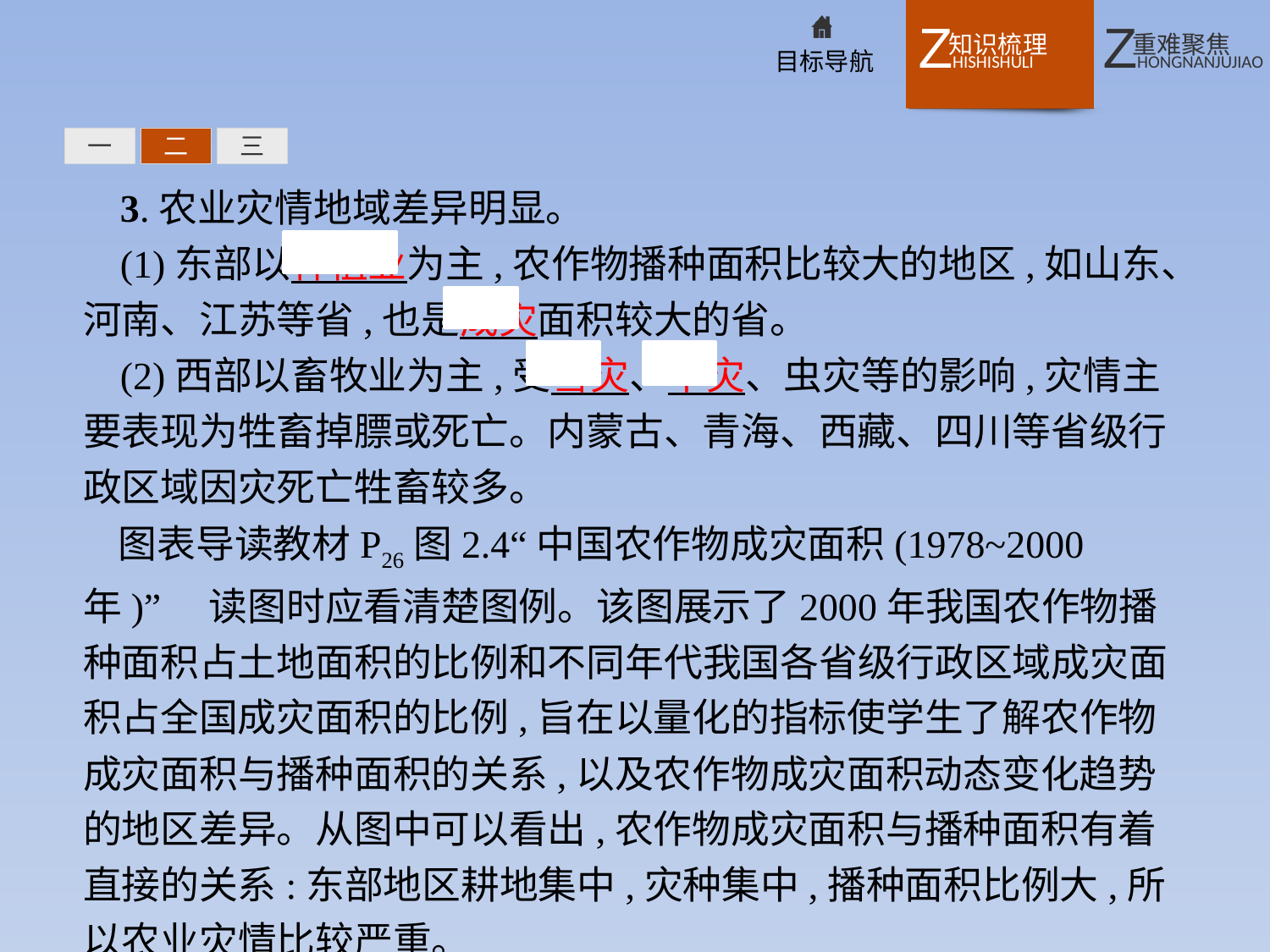

一
二
三
3.农业灾情地域差异明显。
(1)东部以种植业为主,农作物播种面积比较大的地区,如山东、河南、江苏等省,也是成灾面积较大的省。
(2)西部以畜牧业为主,受雪灾、旱灾、虫灾等的影响,灾情主要表现为牲畜掉膘或死亡。内蒙古、青海、西藏、四川等省级行政区域因灾死亡牲畜较多。
图表导读教材P26图2.4“中国农作物成灾面积(1978~2000年)”　读图时应看清楚图例。该图展示了2000年我国农作物播种面积占土地面积的比例和不同年代我国各省级行政区域成灾面积占全国成灾面积的比例,旨在以量化的指标使学生了解农作物成灾面积与播种面积的关系,以及农作物成灾面积动态变化趋势的地区差异。从图中可以看出,农作物成灾面积与播种面积有着直接的关系:东部地区耕地集中,灾种集中,播种面积比例大,所以农业灾情比较严重。